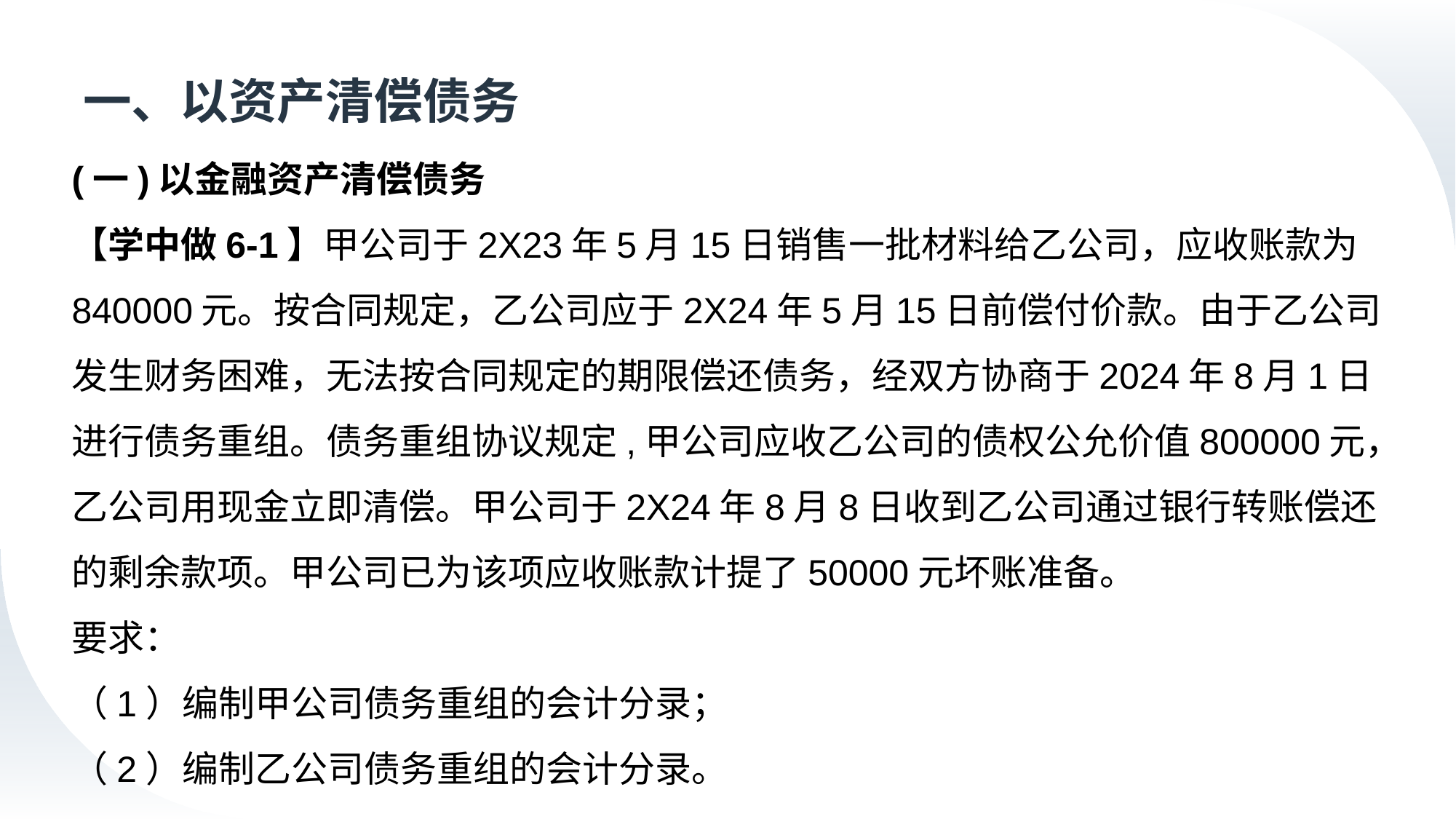

# 一、以资产清偿债务
(一)以金融资产清偿债务
【学中做6-1】甲公司于2X23年5月15日销售一批材料给乙公司，应收账款为840000元。按合同规定，乙公司应于2X24年5月15日前偿付价款。由于乙公司发生财务困难，无法按合同规定的期限偿还债务，经双方协商于2024年8月1日进行债务重组。债务重组协议规定,甲公司应收乙公司的债权公允价值800000元，乙公司用现金立即清偿。甲公司于2X24年8月8日收到乙公司通过银行转账偿还的剩余款项。甲公司已为该项应收账款计提了50000元坏账准备。
要求：
（1）编制甲公司债务重组的会计分录；
（2）编制乙公司债务重组的会计分录。